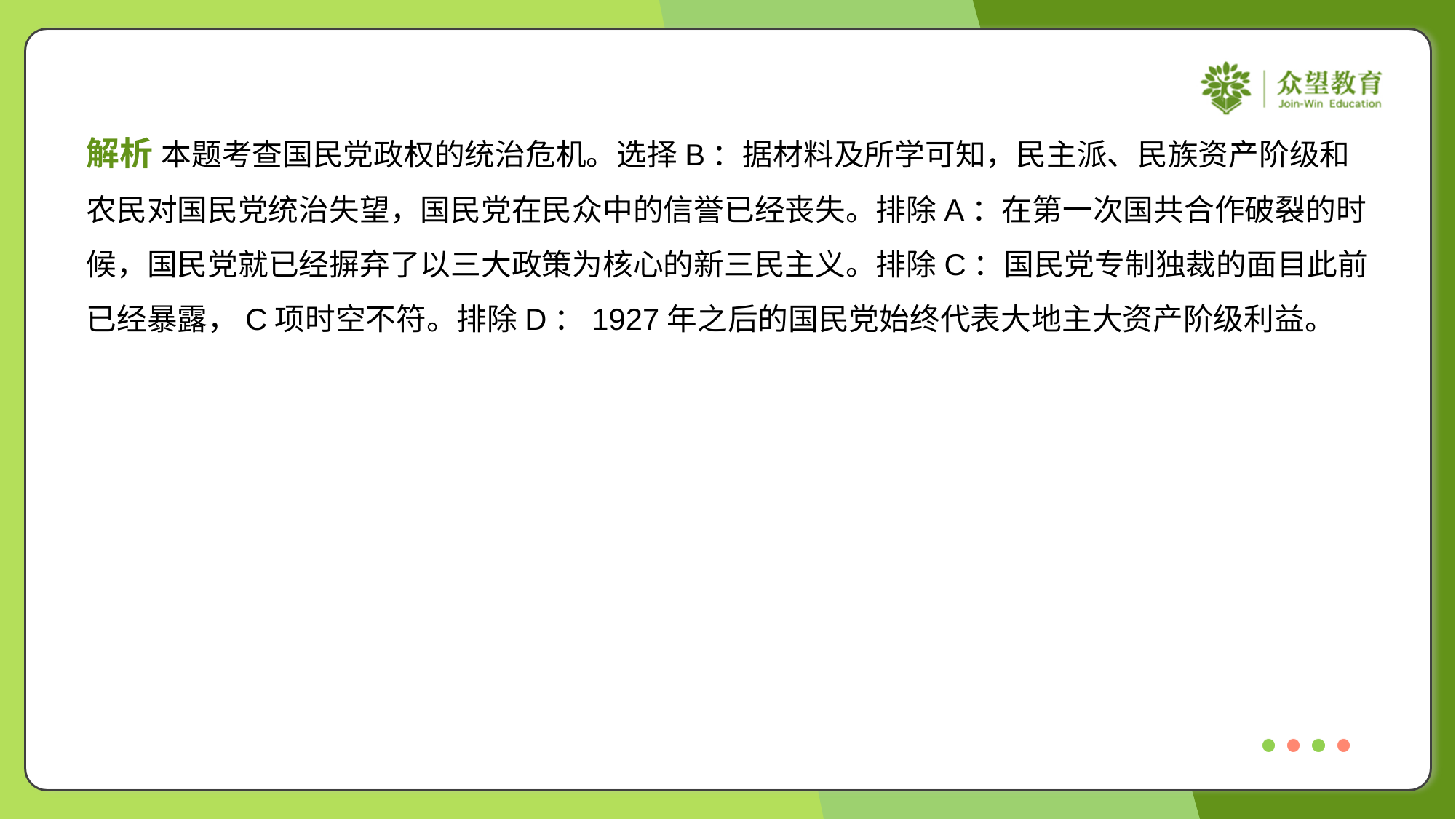

解析 本题考查国民党政权的统治危机。选择B：据材料及所学可知，民主派、民族资产阶级和
农民对国民党统治失望，国民党在民众中的信誉已经丧失。排除A：在第一次国共合作破裂的时
候，国民党就已经摒弃了以三大政策为核心的新三民主义。排除C：国民党专制独裁的面目此前
已经暴露，C项时空不符。排除D：1927年之后的国民党始终代表大地主大资产阶级利益。